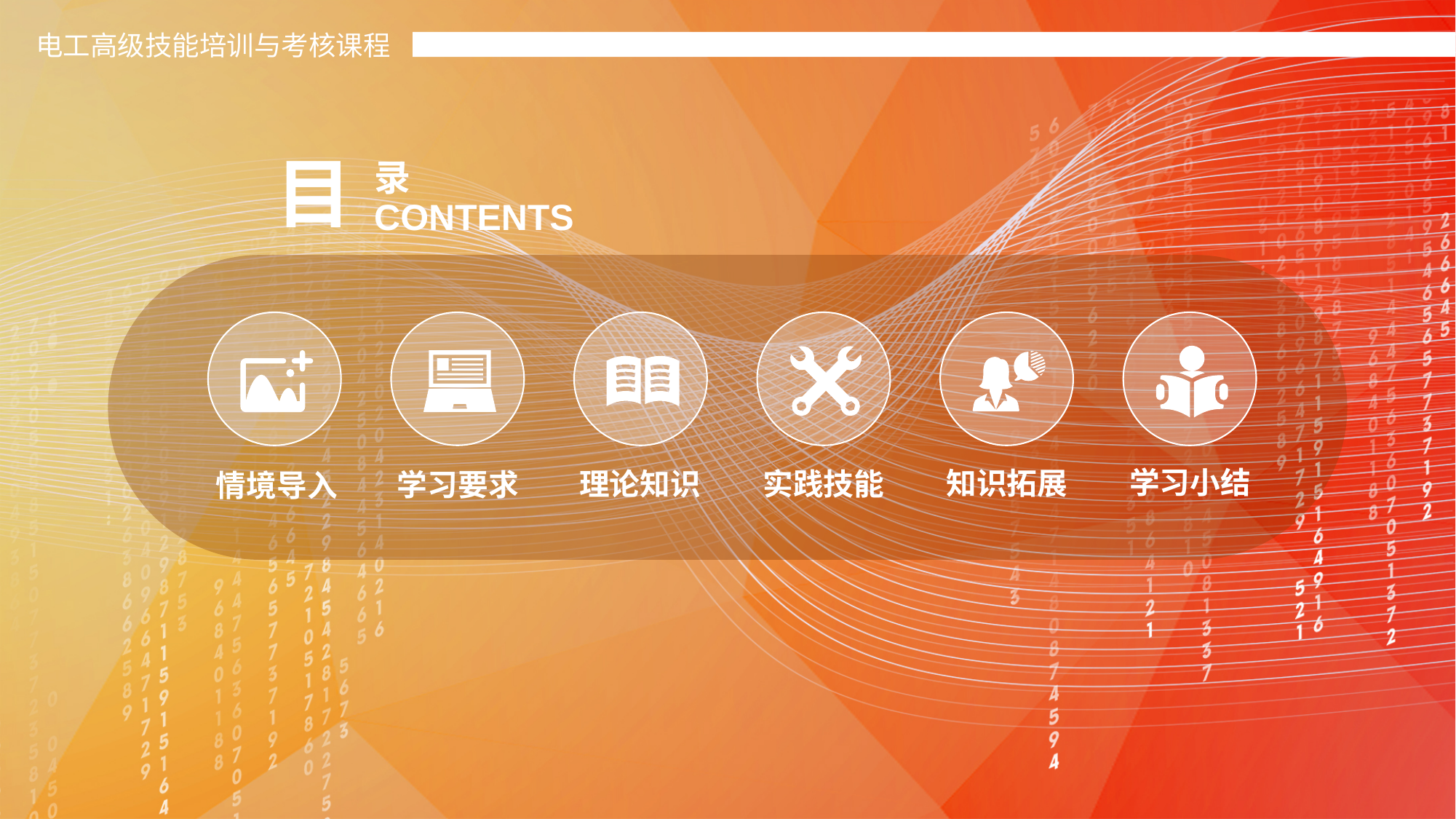

电工高级技能培训与考核课程

目
录
CONTENTS

学习小结
知识拓展
实践技能
理论知识
学习要求
情境导入